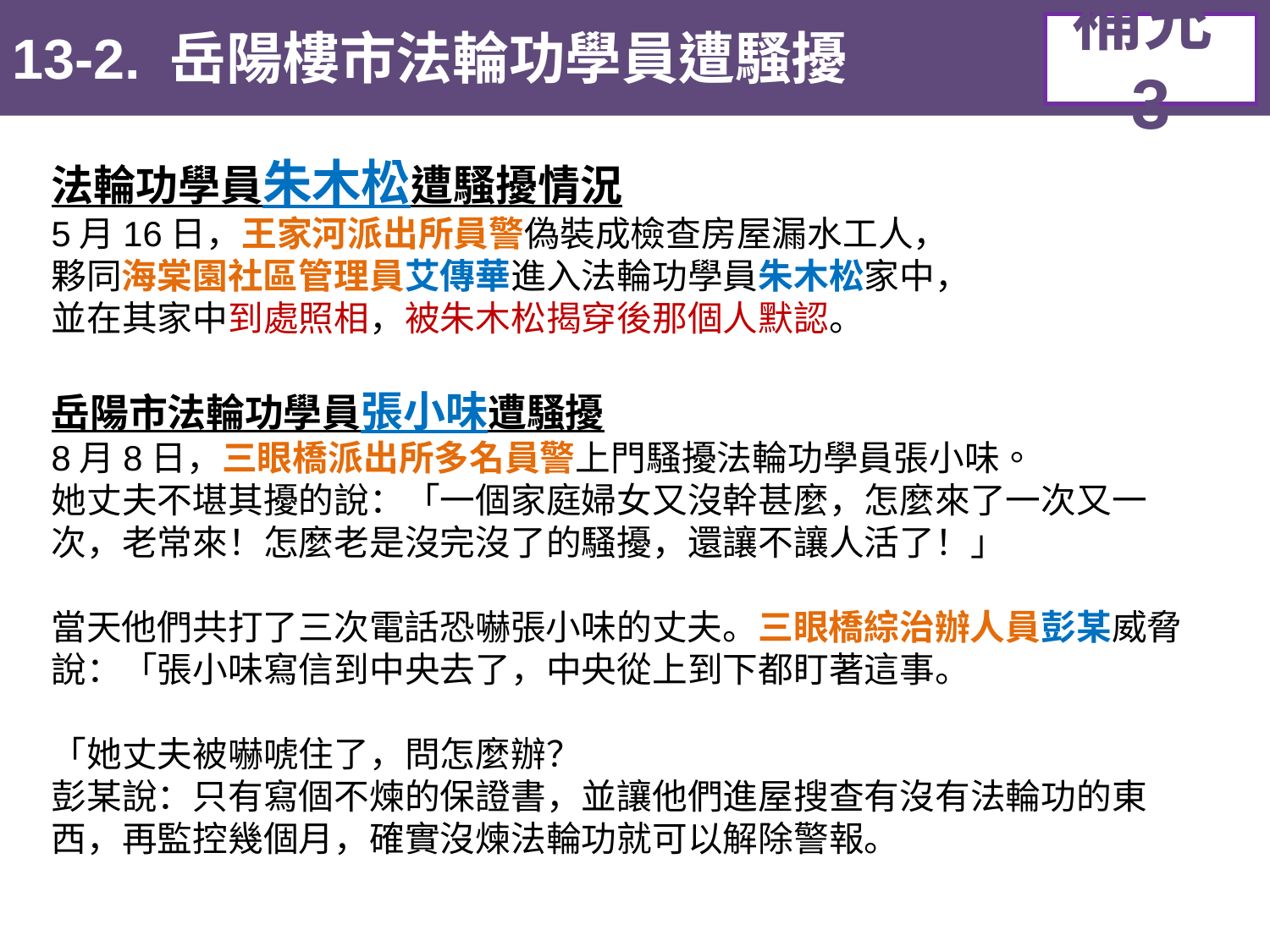

13-2. 岳陽樓市法輪功學員遭騷擾
補充3

法輪功學員朱木松遭騷擾情況
5月16日，王家河派出所員警偽裝成檢查房屋漏水工人，
夥同海棠園社區管理員艾傳華進入法輪功學員朱木松家中，
並在其家中到處照相，被朱木松揭穿後那個人默認。

岳陽市法輪功學員張小味遭騷擾
8月8日，三眼橋派出所多名員警上門騷擾法輪功學員張小味。
她丈夫不堪其擾的說：「一個家庭婦女又沒幹甚麼，怎麼來了一次又一次，老常來！怎麼老是沒完沒了的騷擾，還讓不讓人活了！」

當天他們共打了三次電話恐嚇張小味的丈夫。三眼橋綜治辦人員彭某威脅說：「張小味寫信到中央去了，中央從上到下都盯著這事。

「她丈夫被嚇唬住了，問怎麼辦？
彭某說：只有寫個不煉的保證書，並讓他們進屋搜查有沒有法輪功的東西，再監控幾個月，確實沒煉法輪功就可以解除警報。